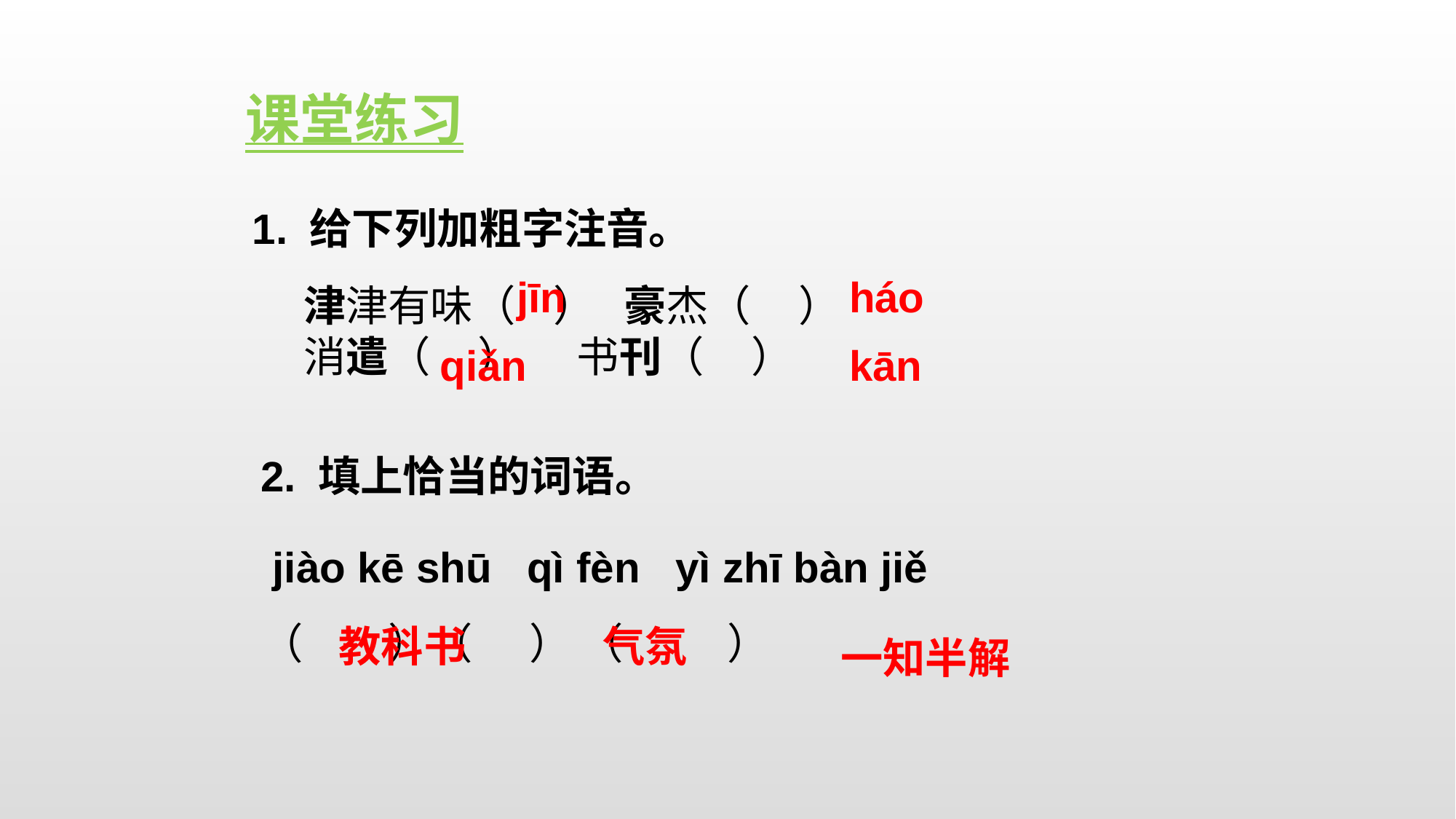

课堂练习
1. 给下列加粗字注音。

jīn
háo
津津有味（    ）   豪杰（     ）
消遣（     ）      书刊（     ）
qiǎn
kān
2. 填上恰当的词语。
 jiào kē shū   qì fèn   yì zhī bàn jiě
（         ）（      ） （           ）
教科书
气氛
一知半解